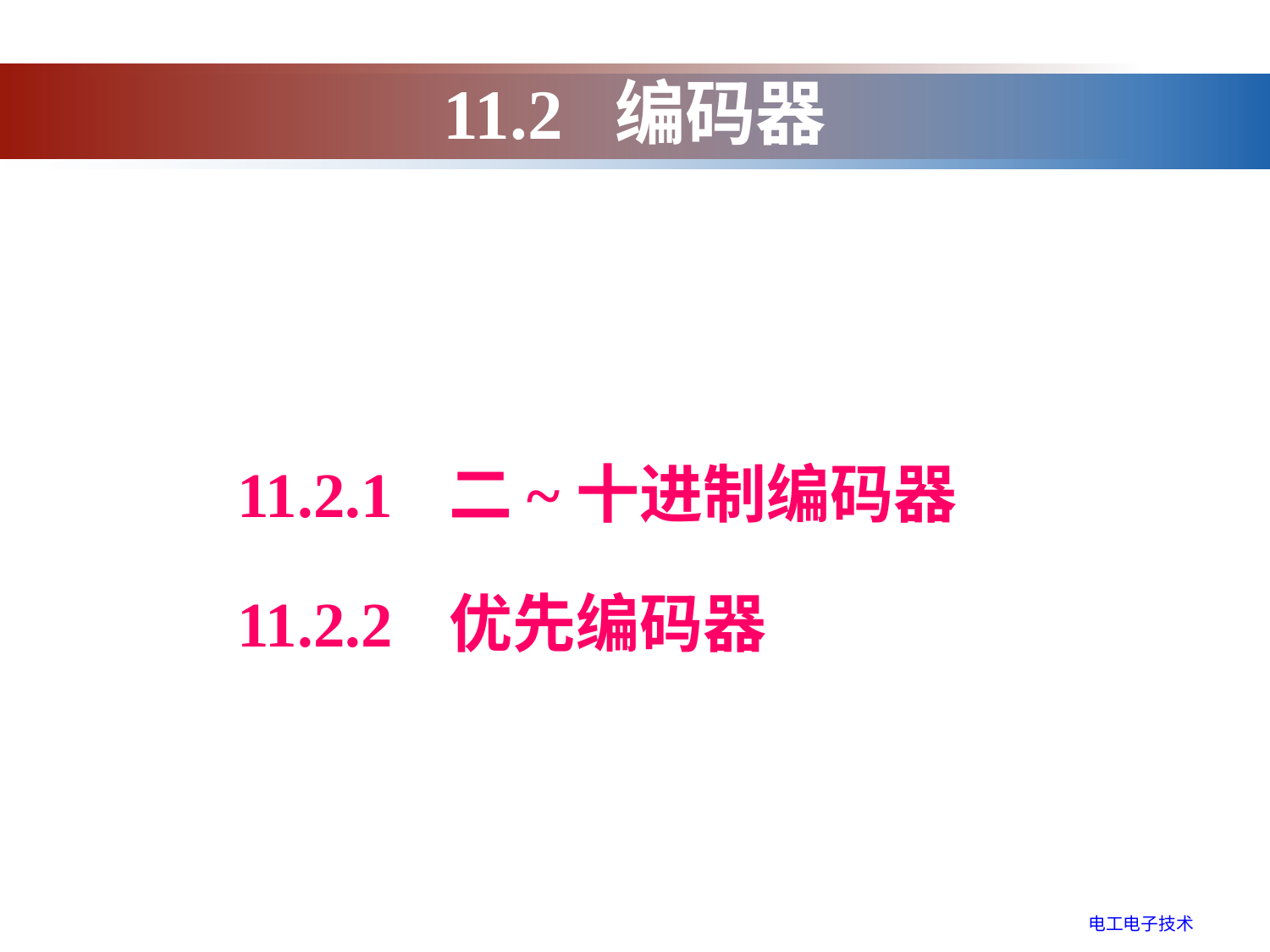

11.2  编码器
11.2.1   二~十进制编码器
11.2.2   优先编码器
电工电子技术